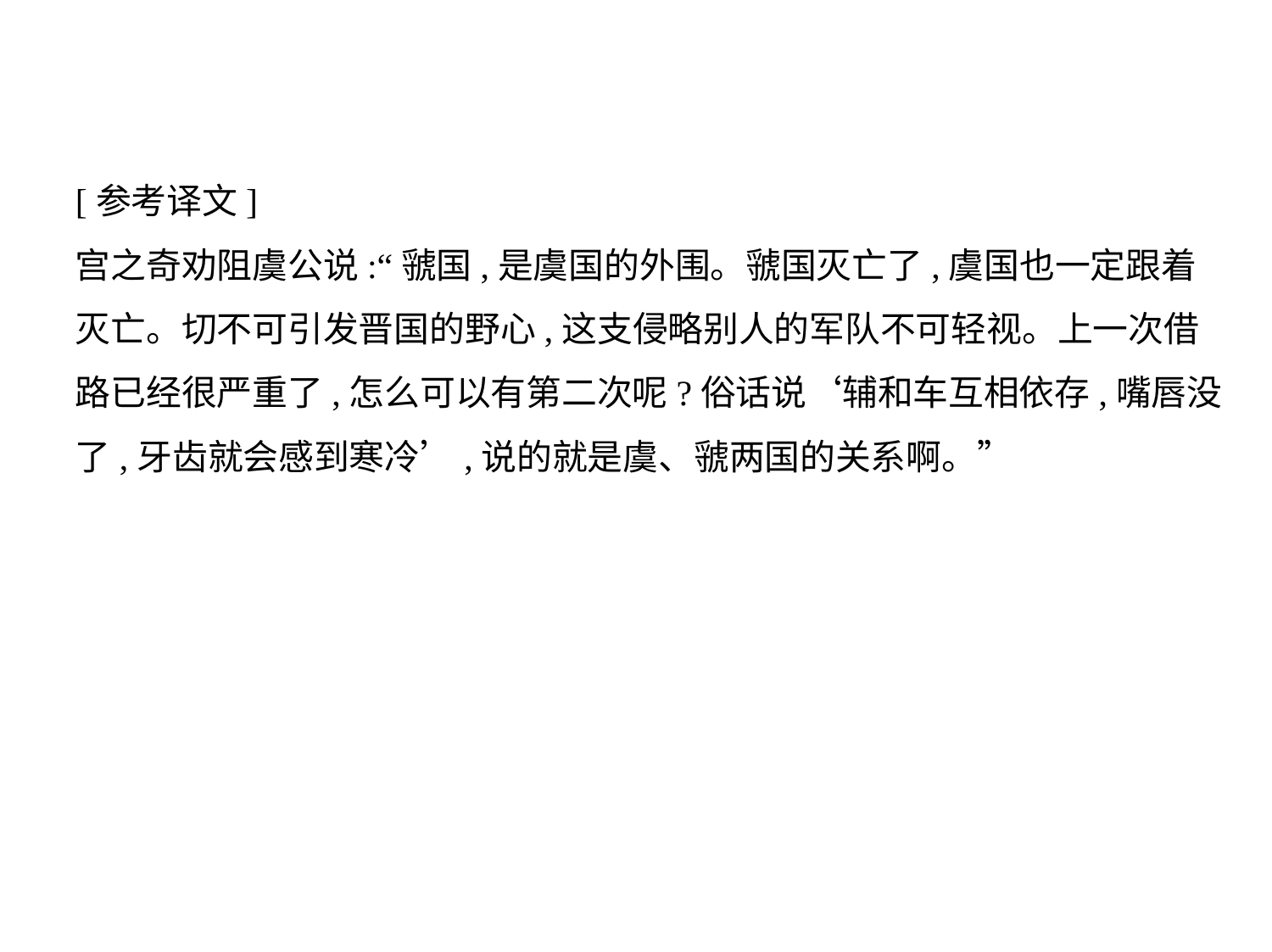

[参考译文]
宫之奇劝阻虞公说:“虢国,是虞国的外围。虢国灭亡了,虞国也一定跟着
灭亡。切不可引发晋国的野心,这支侵略别人的军队不可轻视。上一次借
路已经很严重了,怎么可以有第二次呢?俗话说‘辅和车互相依存,嘴唇没
了,牙齿就会感到寒冷’,说的就是虞、虢两国的关系啊。”